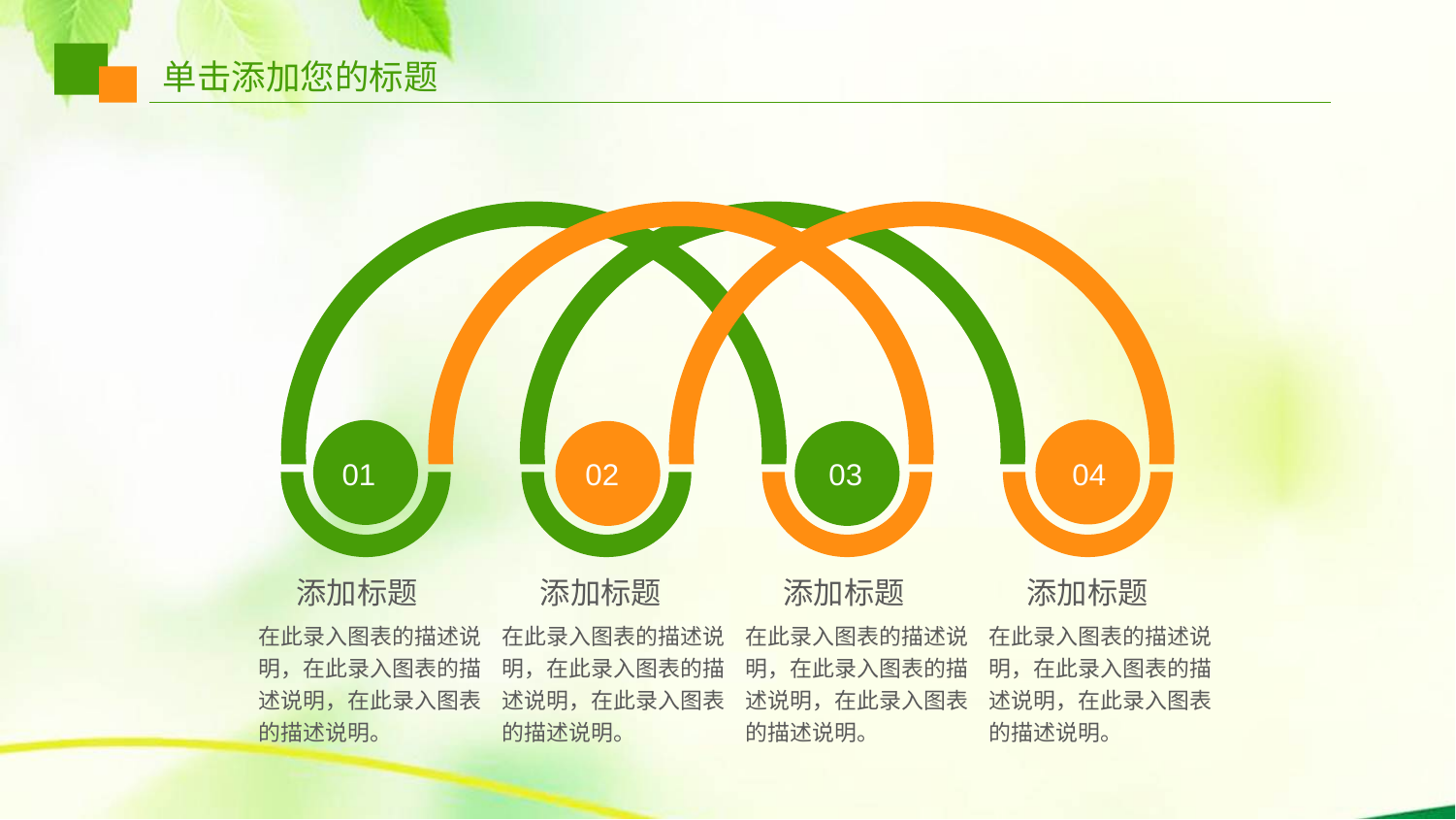

单击添加您的标题

01
02
03
04

添加标题
添加标题
添加标题
添加标题
在此录入图表的描述说明，在此录入图表的描述说明，在此录入图表的描述说明。
在此录入图表的描述说明，在此录入图表的描述说明，在此录入图表的描述说明。
在此录入图表的描述说明，在此录入图表的描述说明，在此录入图表的描述说明。
在此录入图表的描述说明，在此录入图表的描述说明，在此录入图表的描述说明。